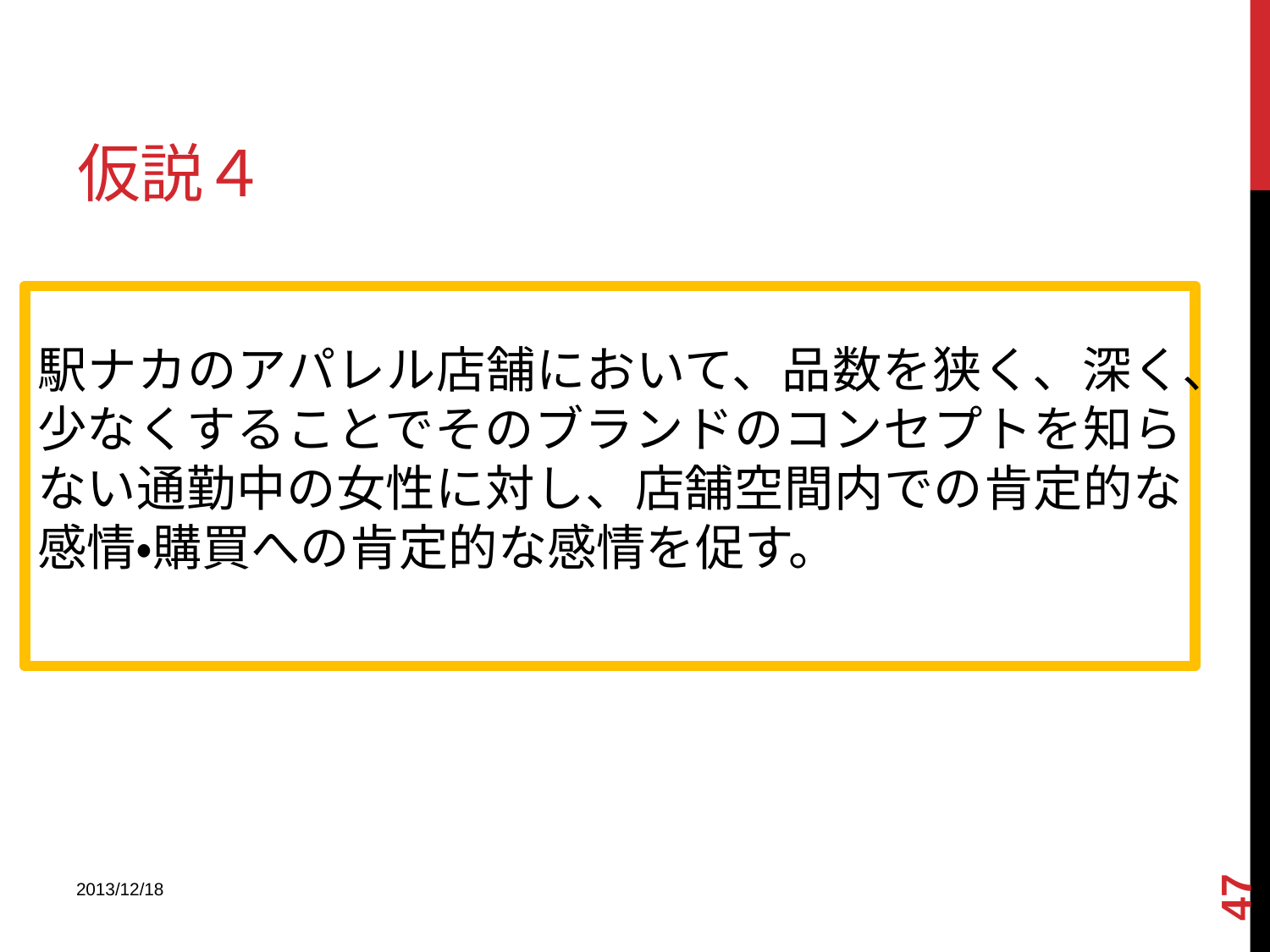

# 仮説４

駅ナカのアパレル店舗において、品数を狭く、深く、少なくすることでそのブランドのコンセプトを知らない通勤中の女性に対し、店舗空間内での肯定的な感情・購買への肯定的な感情を促す。

47
2013/12/18